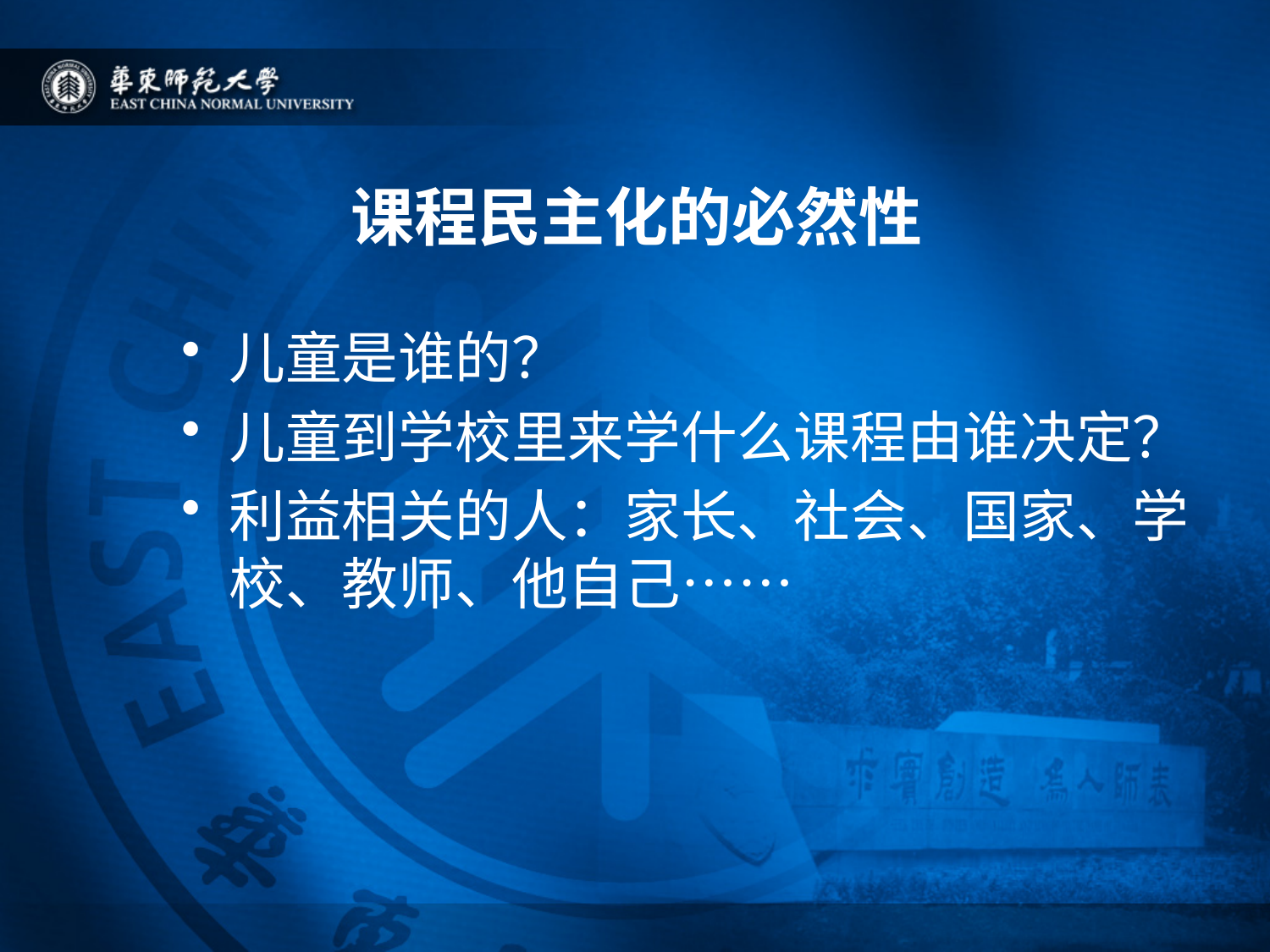

# 课程民主化的必然性
儿童是谁的？
儿童到学校里来学什么课程由谁决定？
利益相关的人：家长、社会、国家、学校、教师、他自己……